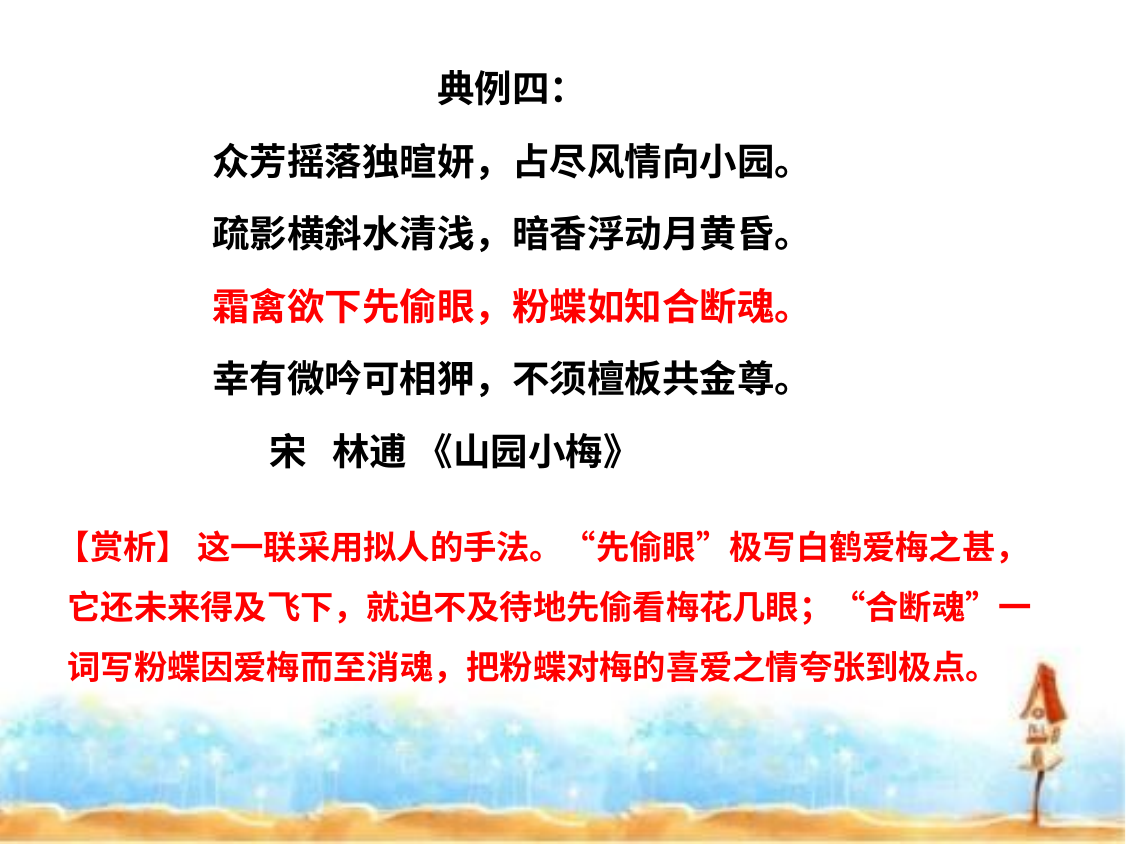

典例四：
众芳摇落独暄妍，占尽风情向小园。
疏影横斜水清浅，暗香浮动月黄昏。
霜禽欲下先偷眼，粉蝶如知合断魂。
幸有微吟可相狎，不须檀板共金尊。
                            宋   林逋 《山园小梅》
     【赏析】 这一联采用拟人的手法。“先偷眼”极写白鹤爱梅之甚，它还未来得及飞下，就迫不及待地先偷看梅花几眼；“合断魂”一词写粉蝶因爱梅而至消魂，把粉蝶对梅的喜爱之情夸张到极点。